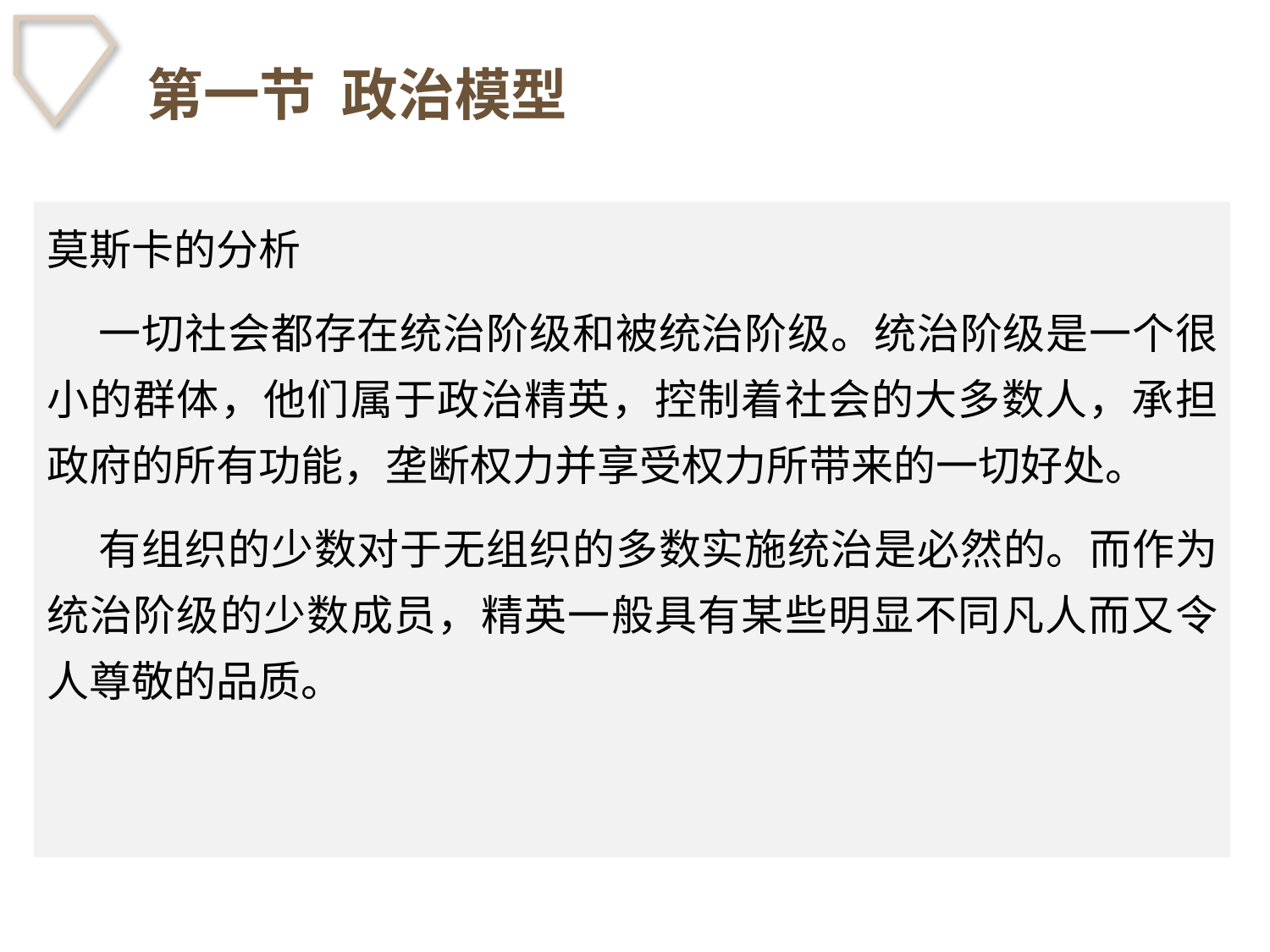

# 第一节  政治模型
莫斯卡的分析
    一切社会都存在统治阶级和被统治阶级。统治阶级是一个很小的群体，他们属于政治精英，控制着社会的大多数人，承担政府的所有功能，垄断权力并享受权力所带来的一切好处。
    有组织的少数对于无组织的多数实施统治是必然的。而作为统治阶级的少数成员，精英一般具有某些明显不同凡人而又令人尊敬的品质。